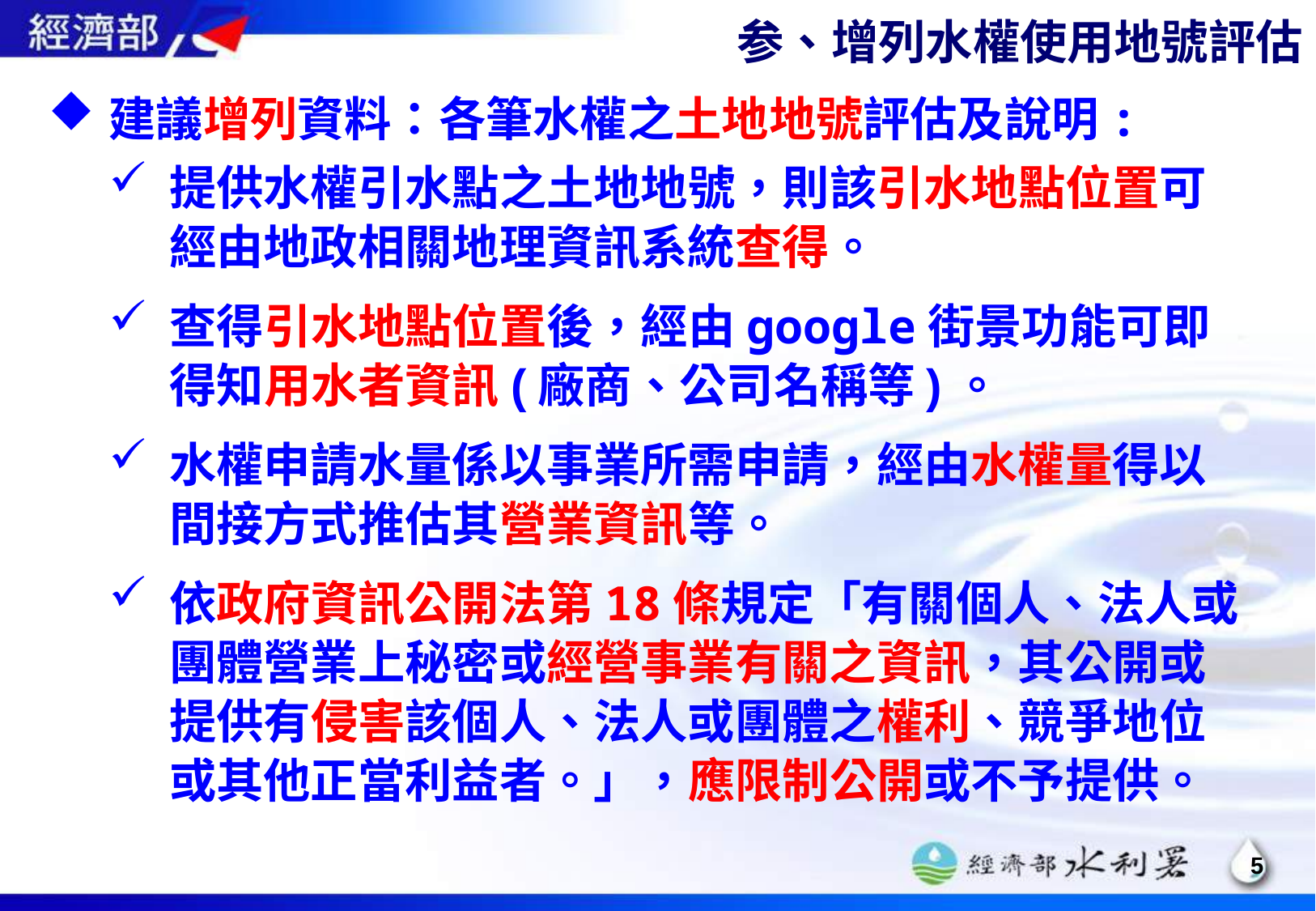

参、增列水權使用地號評估
建議增列資料：各筆水權之土地地號評估及說明:
提供水權引水點之土地地號，則該引水地點位置可經由地政相關地理資訊系統查得。
查得引水地點位置後，經由google街景功能可即得知用水者資訊(廠商、公司名稱等)。
水權申請水量係以事業所需申請，經由水權量得以間接方式推估其營業資訊等。
依政府資訊公開法第18條規定「有關個人、法人或團體營業上秘密或經營事業有關之資訊，其公開或提供有侵害該個人、法人或團體之權利、競爭地位或其他正當利益者。」，應限制公開或不予提供。
5